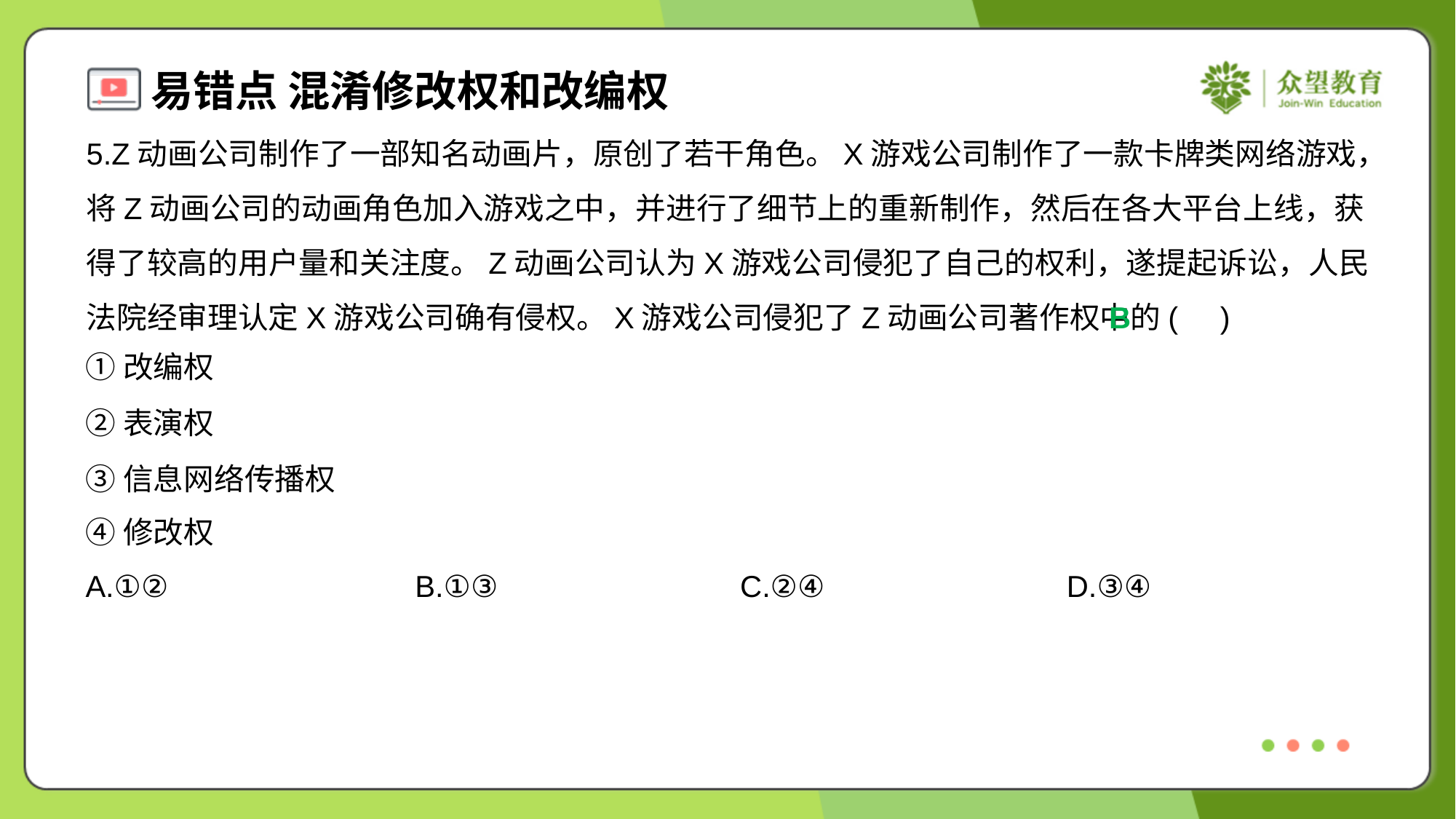

5.Z动画公司制作了一部知名动画片，原创了若干角色。X游戏公司制作了一款卡牌类网络游戏，将Z动画公司的动画角色加入游戏之中，并进行了细节上的重新制作，然后在各大平台上线，获得了较高的用户量和关注度。Z动画公司认为X游戏公司侵犯了自己的权利，遂提起诉讼，人民法院经审理认定X游戏公司确有侵权。X游戏公司侵犯了Z动画公司著作权中的(     )
B
①改编权
②表演权
③信息网络传播权
④修改权
A.①②	B.①③	C.②④	D.③④